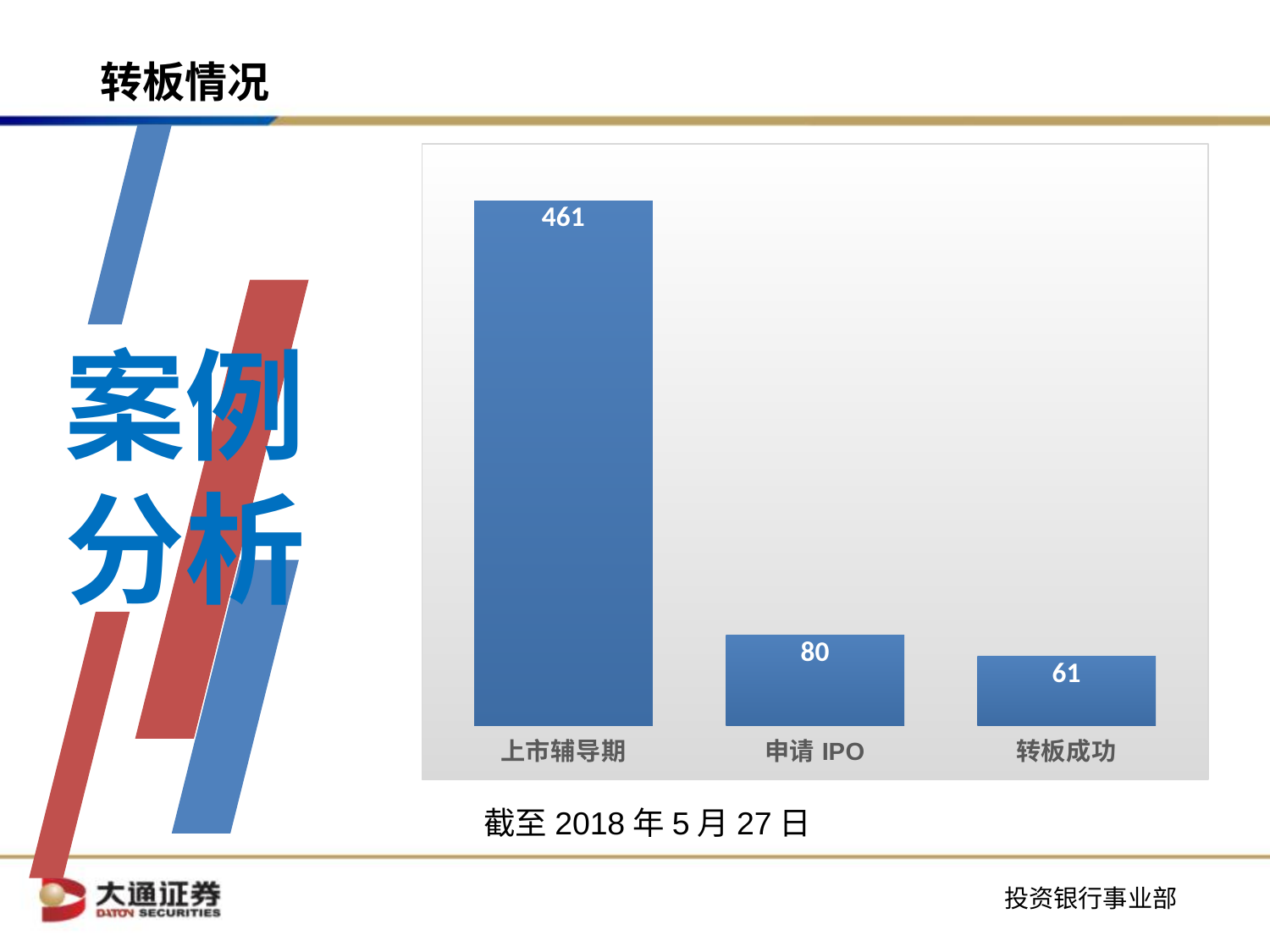

转板情况

### Chart

| Category |  |
|---|---|
| 上市辅导期 | 461.0 |
| 申请IPO | 80.0 |
| 转板成功 | 61.0 |
案例分析

截至2018年5月27日